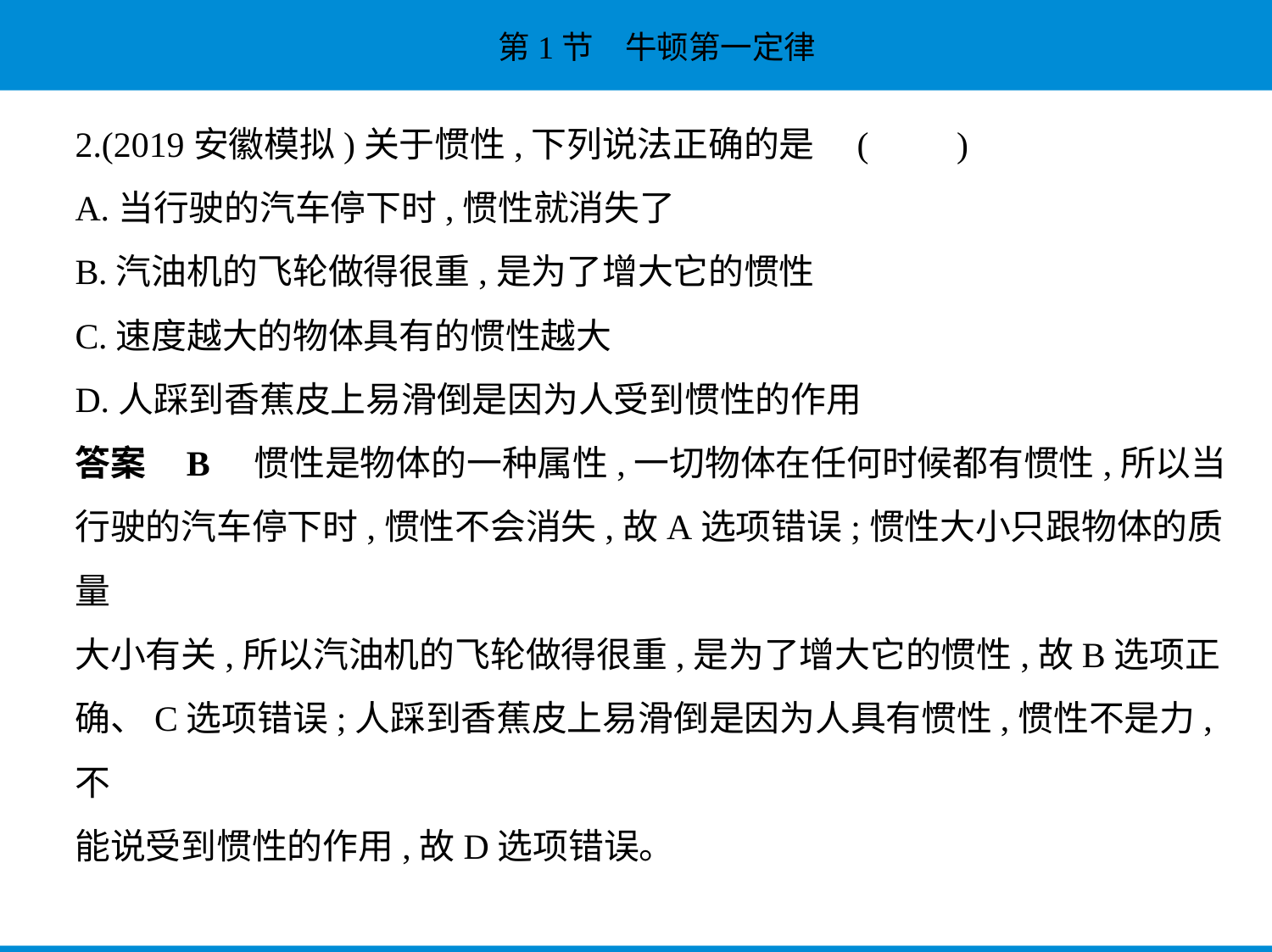

2.(2019安徽模拟)关于惯性,下列说法正确的是 (　　)
A.当行驶的汽车停下时,惯性就消失了
B.汽油机的飞轮做得很重,是为了增大它的惯性
C.速度越大的物体具有的惯性越大
D.人踩到香蕉皮上易滑倒是因为人受到惯性的作用
答案    B    惯性是物体的一种属性,一切物体在任何时候都有惯性,所以当
行驶的汽车停下时,惯性不会消失,故A选项错误;惯性大小只跟物体的质量
大小有关,所以汽油机的飞轮做得很重,是为了增大它的惯性,故B选项正
确、C选项错误;人踩到香蕉皮上易滑倒是因为人具有惯性,惯性不是力,不
能说受到惯性的作用,故D选项错误。